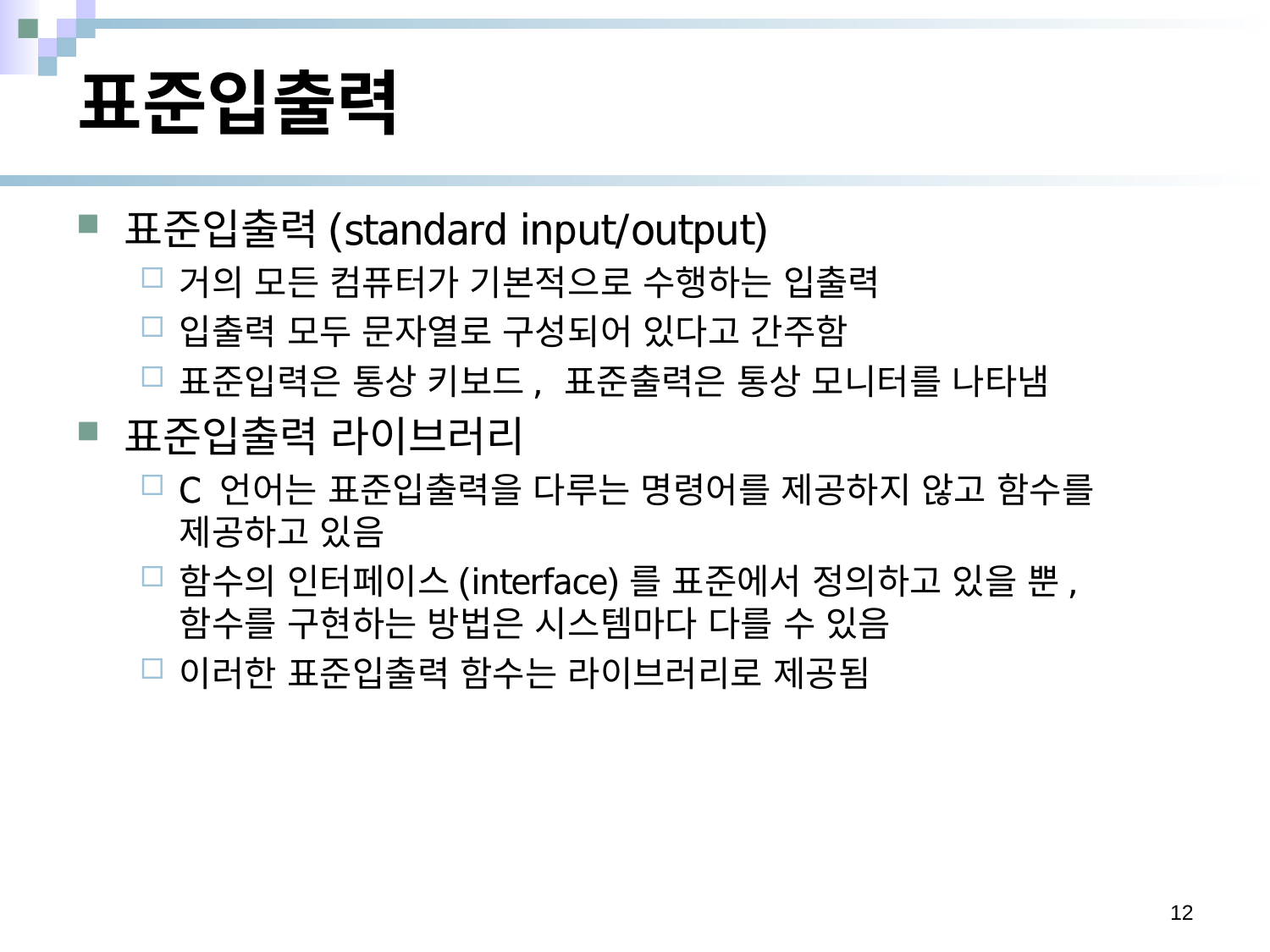

# 표준입출력
표준입출력(standard input/output)
거의 모든 컴퓨터가 기본적으로 수행하는 입출력
입출력 모두 문자열로 구성되어 있다고 간주함
표준입력은 통상 키보드, 표준출력은 통상 모니터를 나타냄
표준입출력 라이브러리
C 언어는 표준입출력을 다루는 명령어를 제공하지 않고 함수를 제공하고 있음
함수의 인터페이스(interface)를 표준에서 정의하고 있을 뿐, 함수를 구현하는 방법은 시스템마다 다를 수 있음
이러한 표준입출력 함수는 라이브러리로 제공됨
12